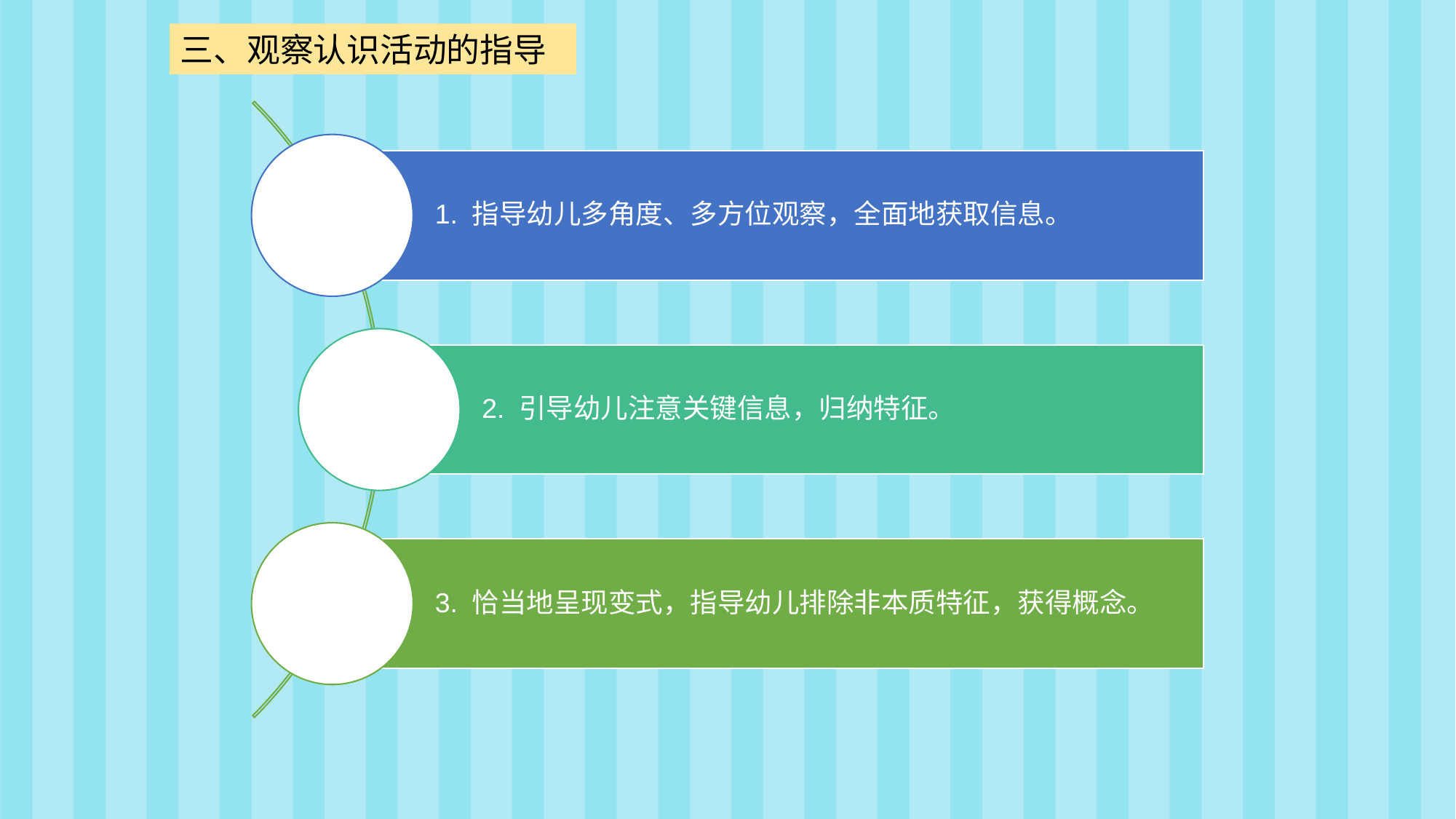

三、观察认识活动的指导
1. 指导幼儿多角度、多方位观察，全面地获取信息。
2. 引导幼儿注意关键信息，归纳特征。
3. 恰当地呈现变式，指导幼儿排除非本质特征，获得概念。